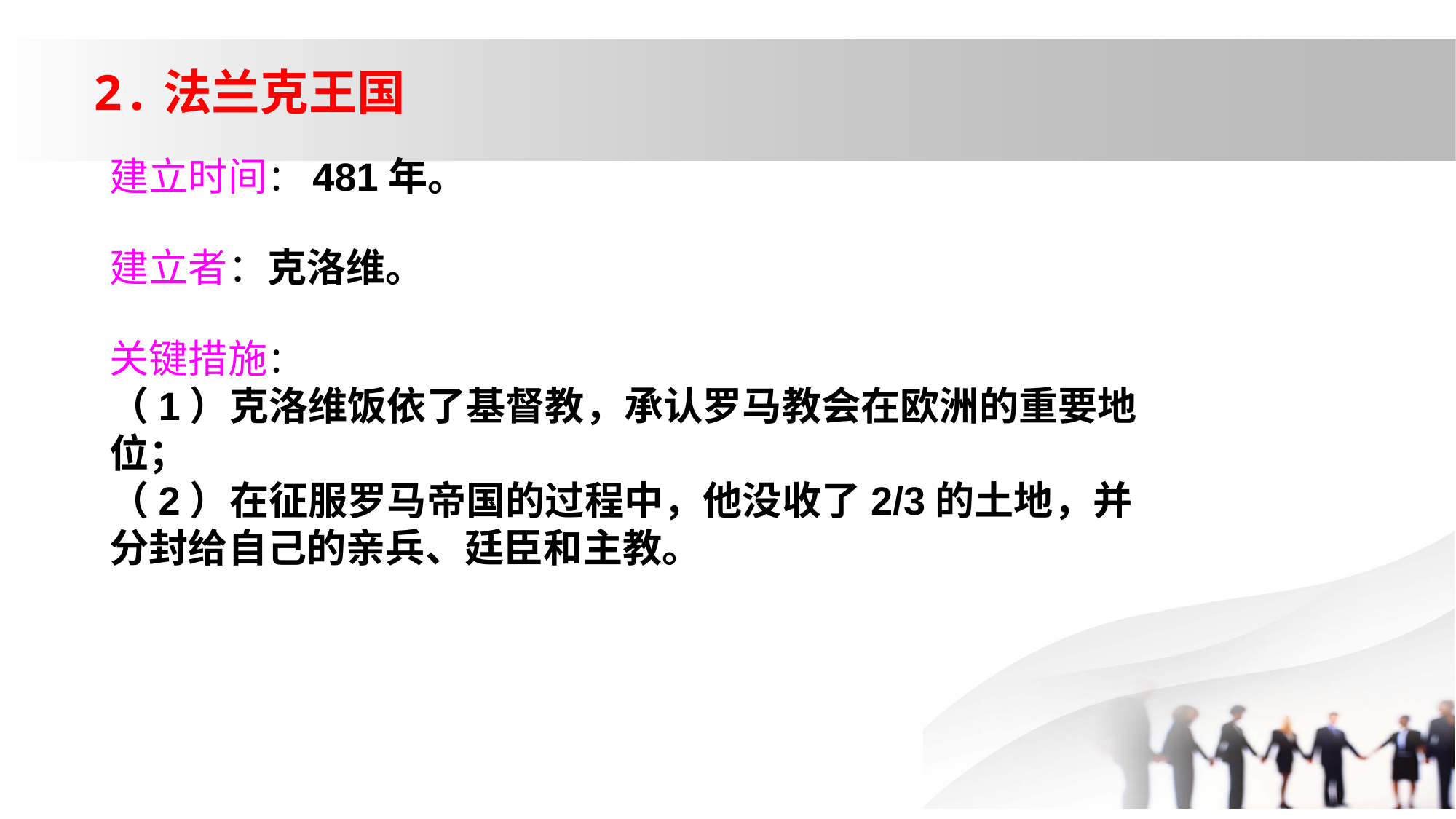

2.法兰克王国
建立时间：481年。

建立者：克洛维。

关键措施：
（1）克洛维饭依了基督教，承认罗马教会在欧洲的重要地位；
（2）在征服罗马帝国的过程中，他没收了2/3的土地，并分封给自己的亲兵、廷臣和主教。